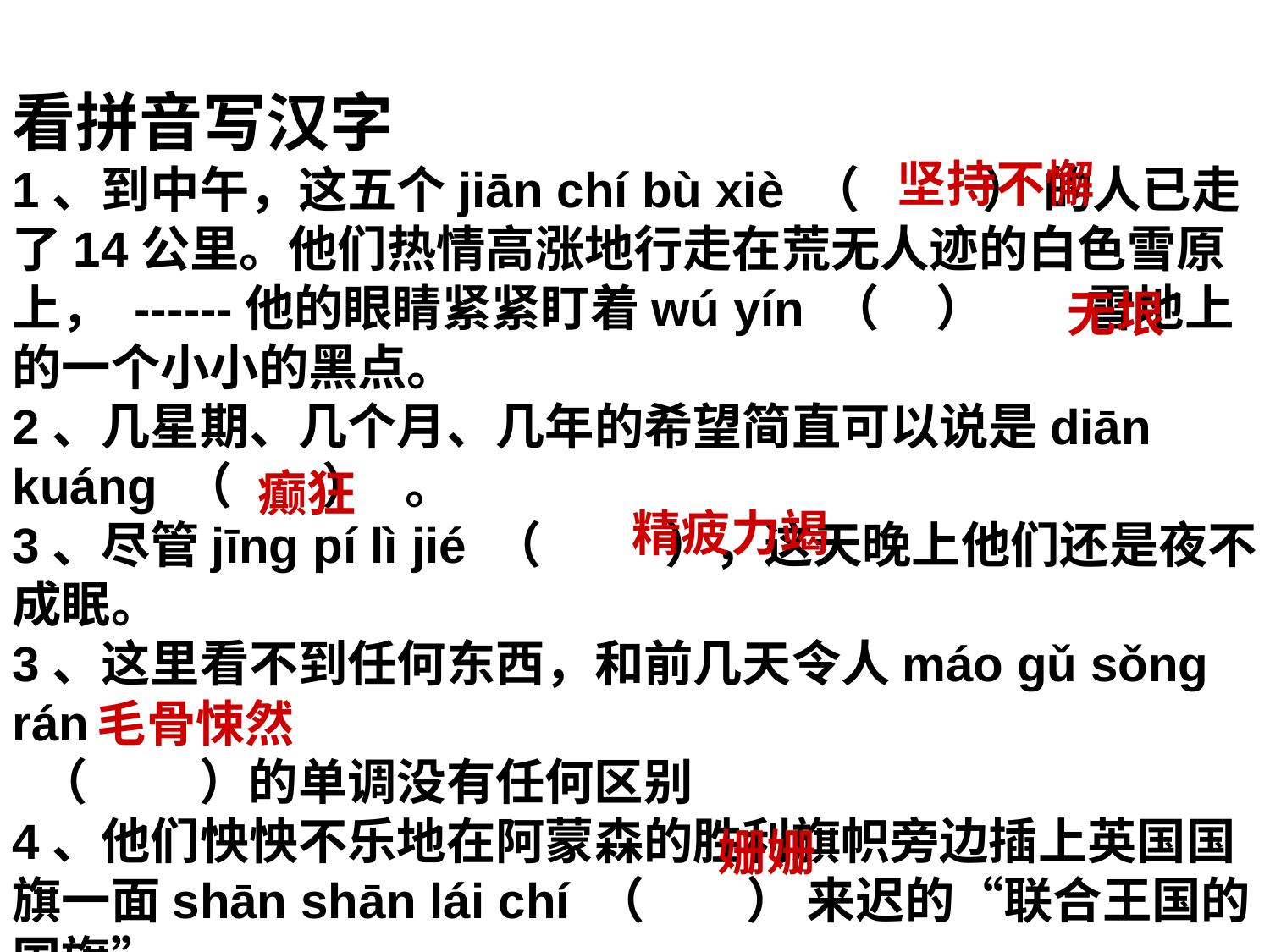

看拼音写汉字
1、到中午，这五个jiān chí bù xiè （           ） 的人已走了14公里。他们热情高涨地行走在荒无人迹的白色雪原上， ------他的眼睛紧紧盯着wú yín （     ）         雪地上的一个小小的黑点。
2、几星期、几个月、几年的希望简直可以说是diān kuáng （        ）   。
3、尽管jīng pí lì jié （           ），这天晚上他们还是夜不成眠。
3、这里看不到任何东西，和前几天令人máo gǔ sǒng rán                                                                                      （          ）的单调没有任何区别
4、他们怏怏不乐地在阿蒙森的胜利旗帜旁边插上英国国旗一面shān shān lái chí （         ） 来迟的“联合王国的国旗”。
坚持不懈
无垠
癫狂
精疲力竭
毛骨悚然
姗姗